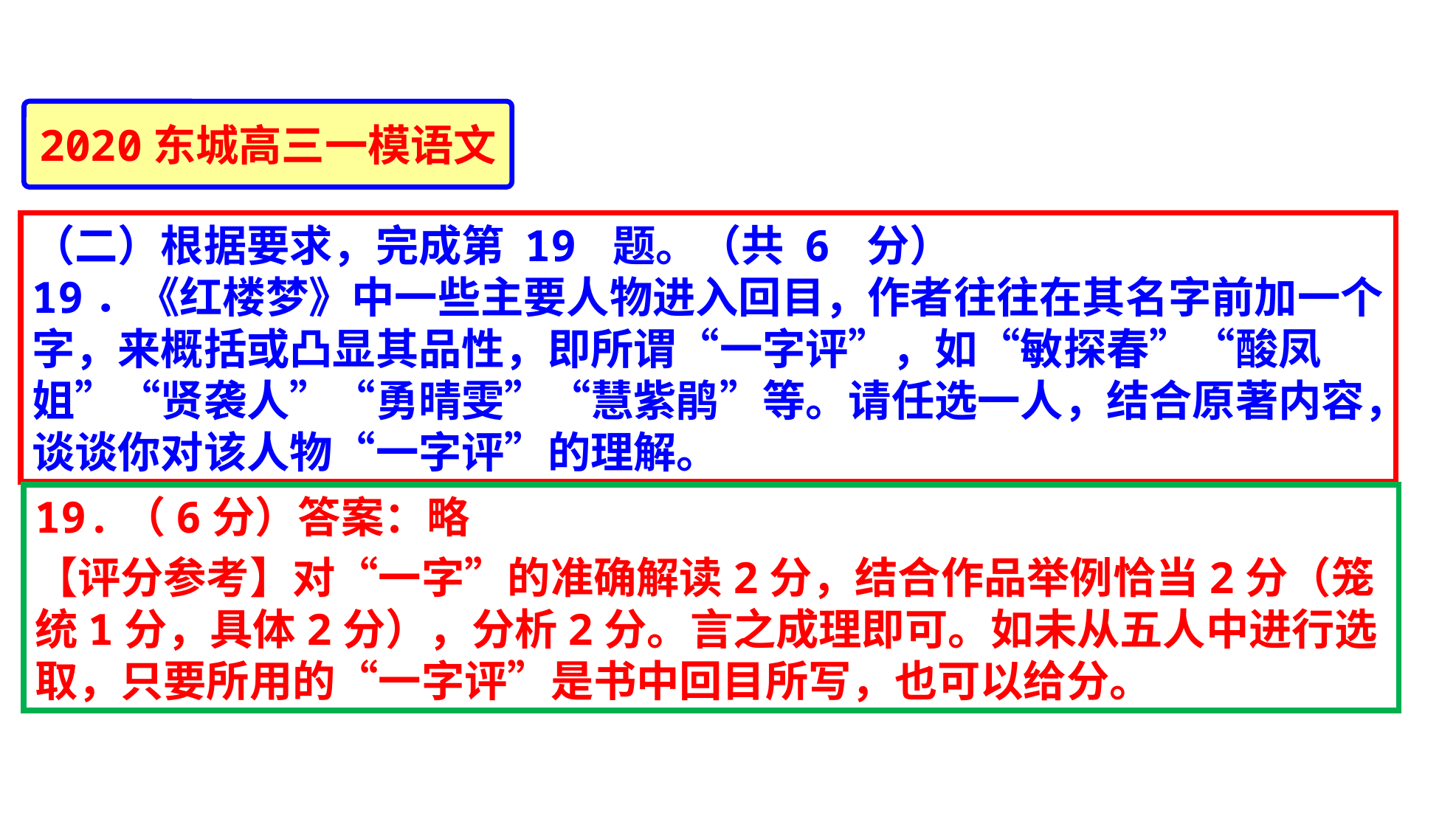

2020东城高三一模语文
（二）根据要求，完成第 19 题。（共 6 分）
19．《红楼梦》中一些主要人物进入回目，作者往往在其名字前加一个字，来概括或凸显其品性，即所谓“一字评”，如“敏探春”“酸凤姐”“贤袭人”“勇晴雯”“慧紫鹃”等。请任选一人，结合原著内容，谈谈你对该人物“一字评”的理解。
19.（6分）答案：略
【评分参考】对“一字”的准确解读2分，结合作品举例恰当2分（笼统1分，具体2分），分析2分。言之成理即可。如未从五人中进行选取，只要所用的“一字评”是书中回目所写，也可以给分。